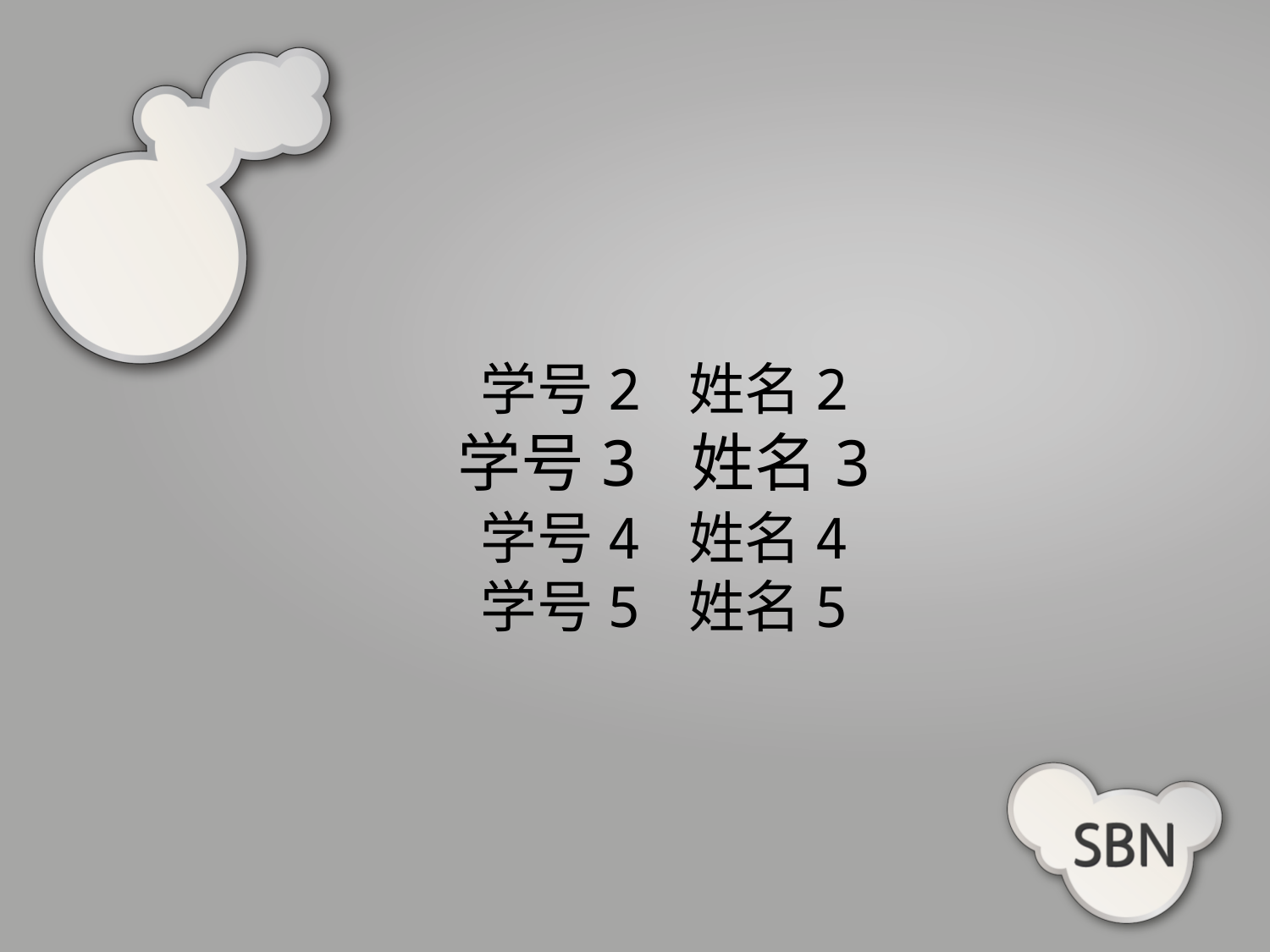

学号2 姓名2
学号3 姓名3
学号4 姓名4
学号5 姓名5